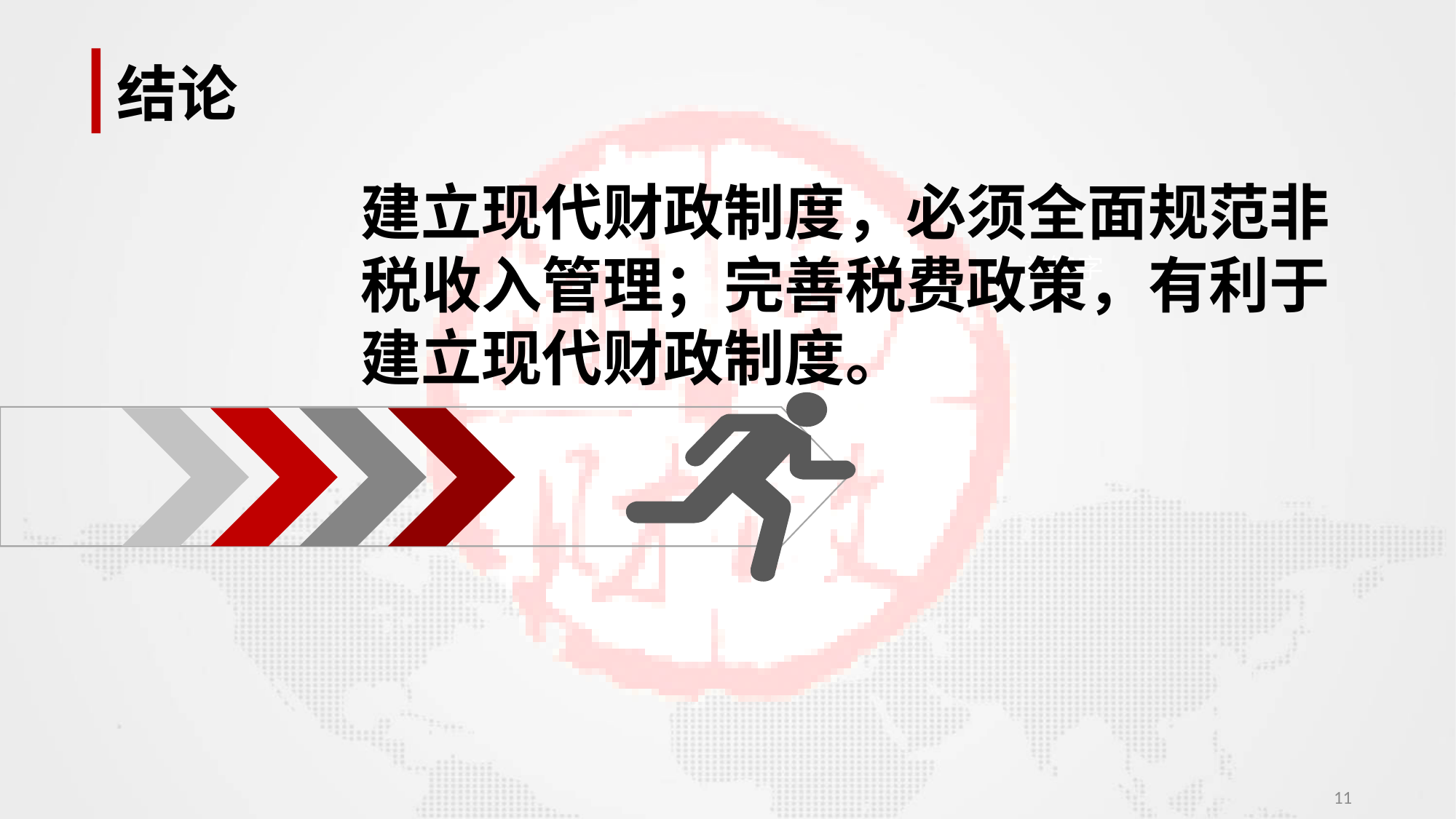

结论
建立现代财政制度，必须全面规范非税收入管理；完善税费政策，有利于建立现代财政制度。
关键字

11